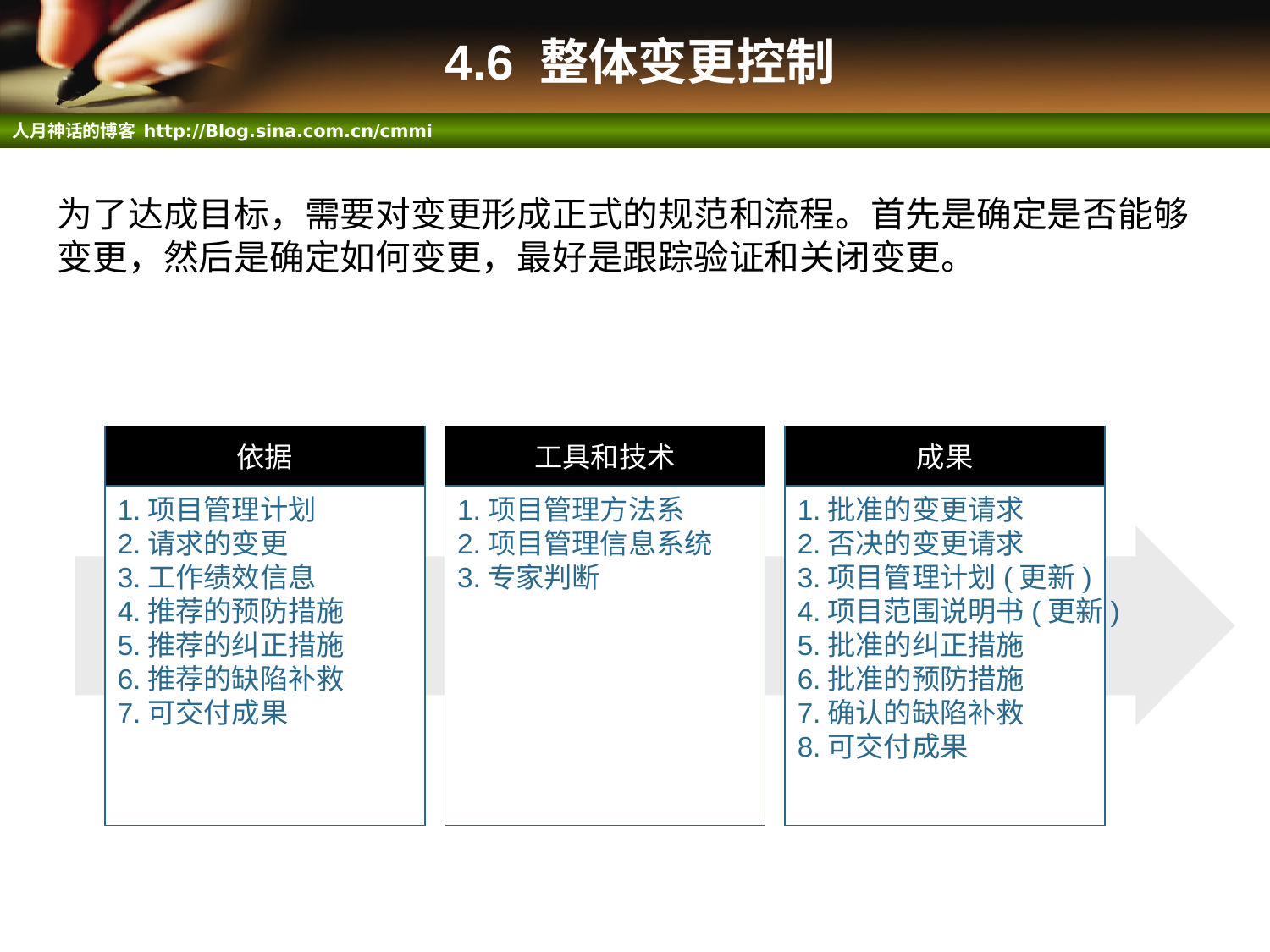

# 4.6 整体变更控制
为了达成目标，需要对变更形成正式的规范和流程。首先是确定是否能够变更，然后是确定如何变更，最好是跟踪验证和关闭变更。
依据
工具和技术
成果
1.项目管理计划
2.请求的变更
3.工作绩效信息
4.推荐的预防措施
5.推荐的纠正措施
6.推荐的缺陷补救
7.可交付成果
1.项目管理方法系
2.项目管理信息系统
3.专家判断
1.批准的变更请求
2.否决的变更请求
3.项目管理计划(更新)
4.项目范围说明书(更新)
5.批准的纠正措施
6.批准的预防措施
7.确认的缺陷补救
8.可交付成果